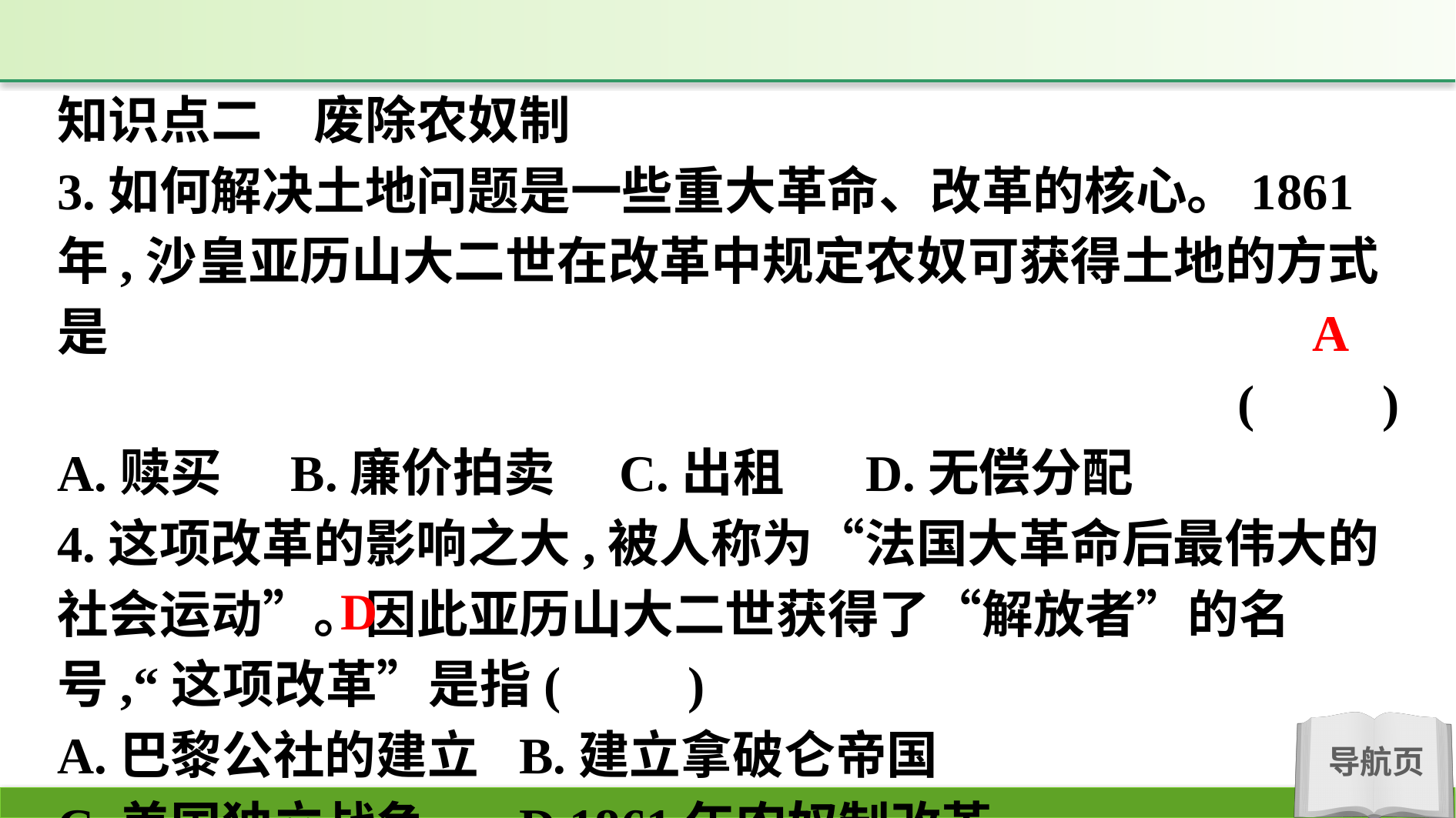

知识点二　废除农奴制
3.如何解决土地问题是一些重大革命、改革的核心。1861年,沙皇亚历山大二世在改革中规定农奴可获得土地的方式是
(　　)
A.赎买　	B.廉价拍卖　C.出租　	D.无偿分配
4.这项改革的影响之大,被人称为“法国大革命后最伟大的社会运动”。因此亚历山大二世获得了“解放者”的名号,“这项改革”是指(　　)
A.巴黎公社的建立	B.建立拿破仑帝国
C.美国独立战争		D.1861年农奴制改革

A
D